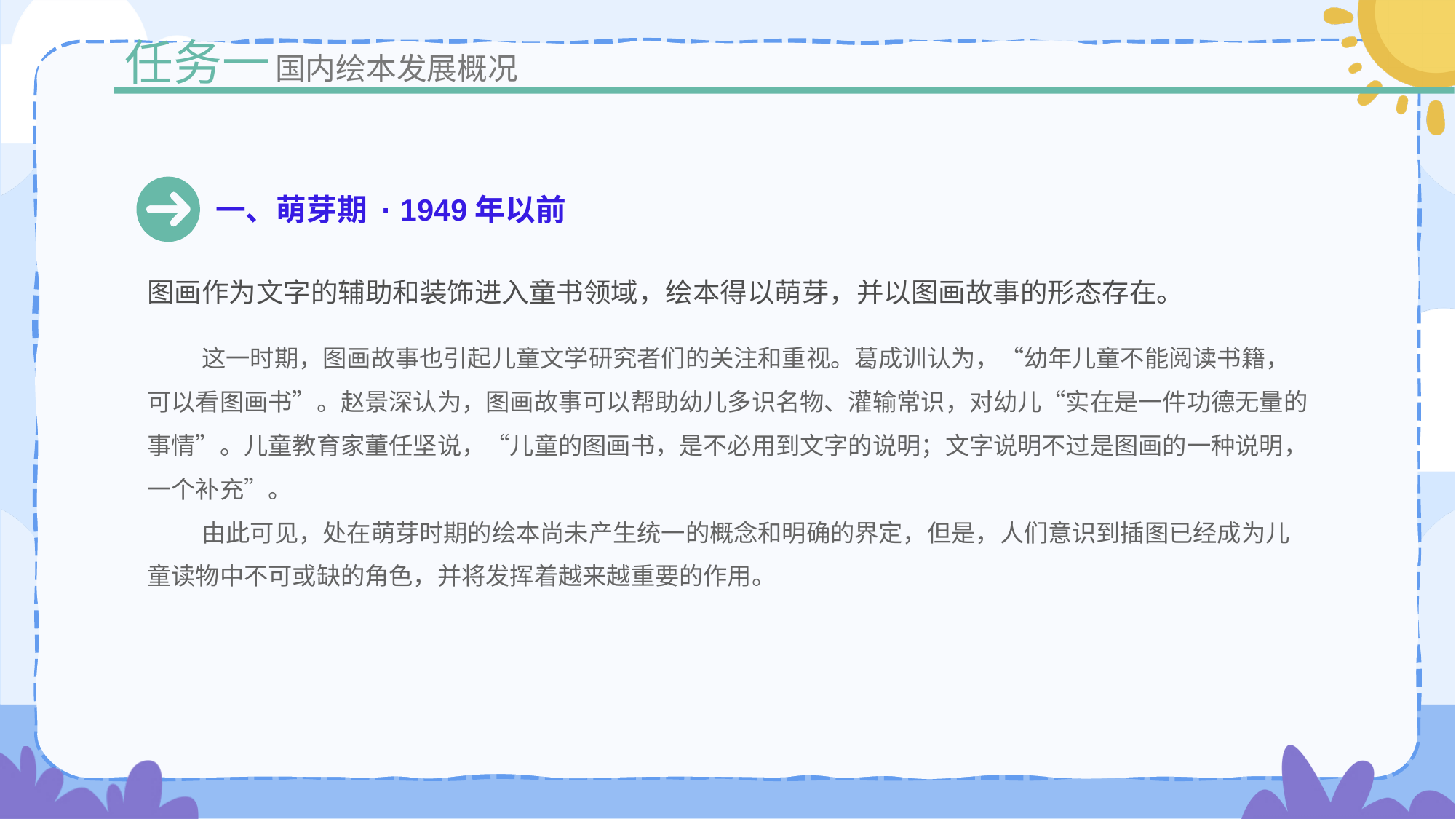

任务一
国内绘本发展概况

一、萌芽期 · 1949年以前
图画作为文字的辅助和装饰进入童书领域，绘本得以萌芽，并以图画故事的形态存在。
这一时期，图画故事也引起儿童文学研究者们的关注和重视。葛成训认为，“幼年儿童不能阅读书籍，可以看图画书”。赵景深认为，图画故事可以帮助幼儿多识名物、灌输常识，对幼儿“实在是一件功德无量的事情”。儿童教育家董任坚说，“儿童的图画书，是不必用到文字的说明；文字说明不过是图画的一种说明，一个补充”。
由此可见，处在萌芽时期的绘本尚未产生统一的概念和明确的界定，但是，人们意识到插图已经成为儿童读物中不可或缺的角色，并将发挥着越来越重要的作用。